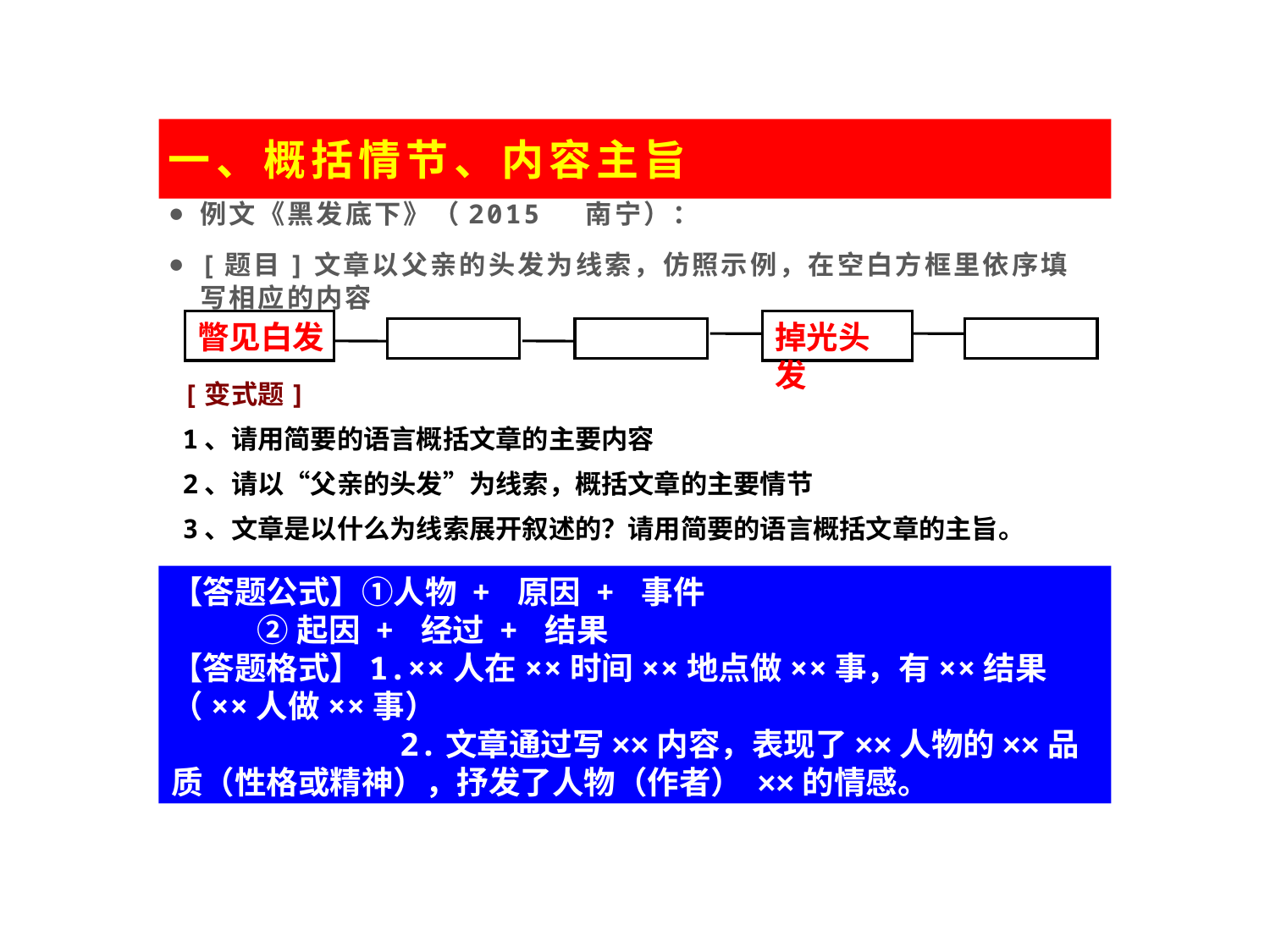

一、概括情节、内容主旨
例文《黑发底下》（2015  南宁）：
[题目]文章以父亲的头发为线索，仿照示例，在空白方框里依序填写相应的内容
瞥见白发
掉光头发

[变式题]
1、请用简要的语言概括文章的主要内容
2、请以“父亲的头发”为线索，概括文章的主要情节
3、文章是以什么为线索展开叙述的？请用简要的语言概括文章的主旨。
【答题公式】①人物 + 原因 + 事件
            ②起因 + 经过 + 结果
【答题格式】1.××人在××时间××地点做××事，有××结果（××人做××事）
            2.文章通过写××内容，表现了××人物的××品质（性格或精神），抒发了人物（作者） ××的情感。
3